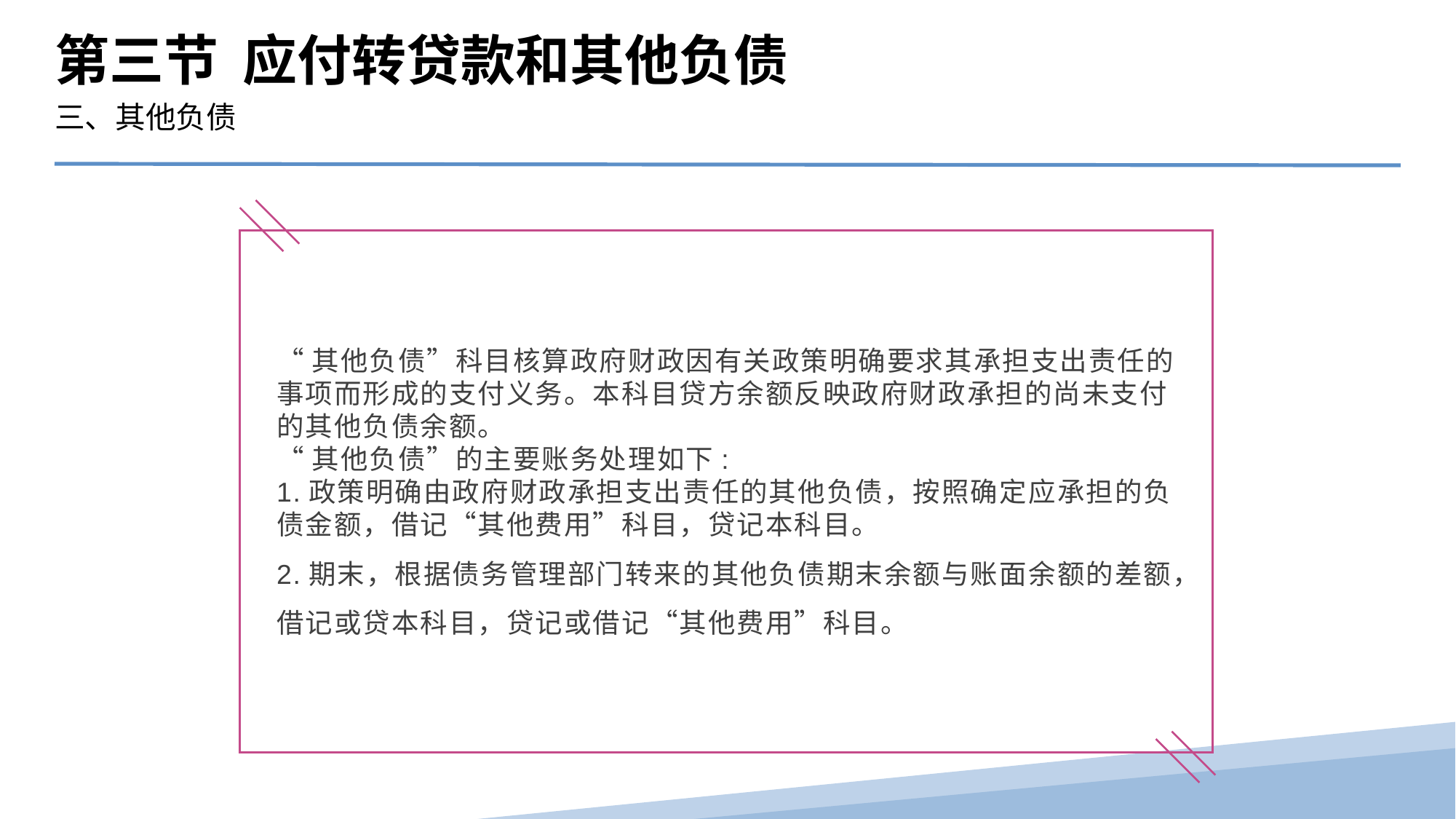

第三节  应付转贷款和其他负债
三、其他负债

“其他负债”科目核算政府财政因有关政策明确要求其承担支出责任的事项而形成的支付义务。本科目贷方余额反映政府财政承担的尚未支付的其他负债余额。
“其他负债”的主要账务处理如下:
1.政策明确由政府财政承担支出责任的其他负债，按照确定应承担的负债金额，借记“其他费用”科目，贷记本科目。
2.期末，根据债务管理部门转来的其他负债期末余额与账面余额的差额，借记或贷本科目，贷记或借记“其他费用”科目。